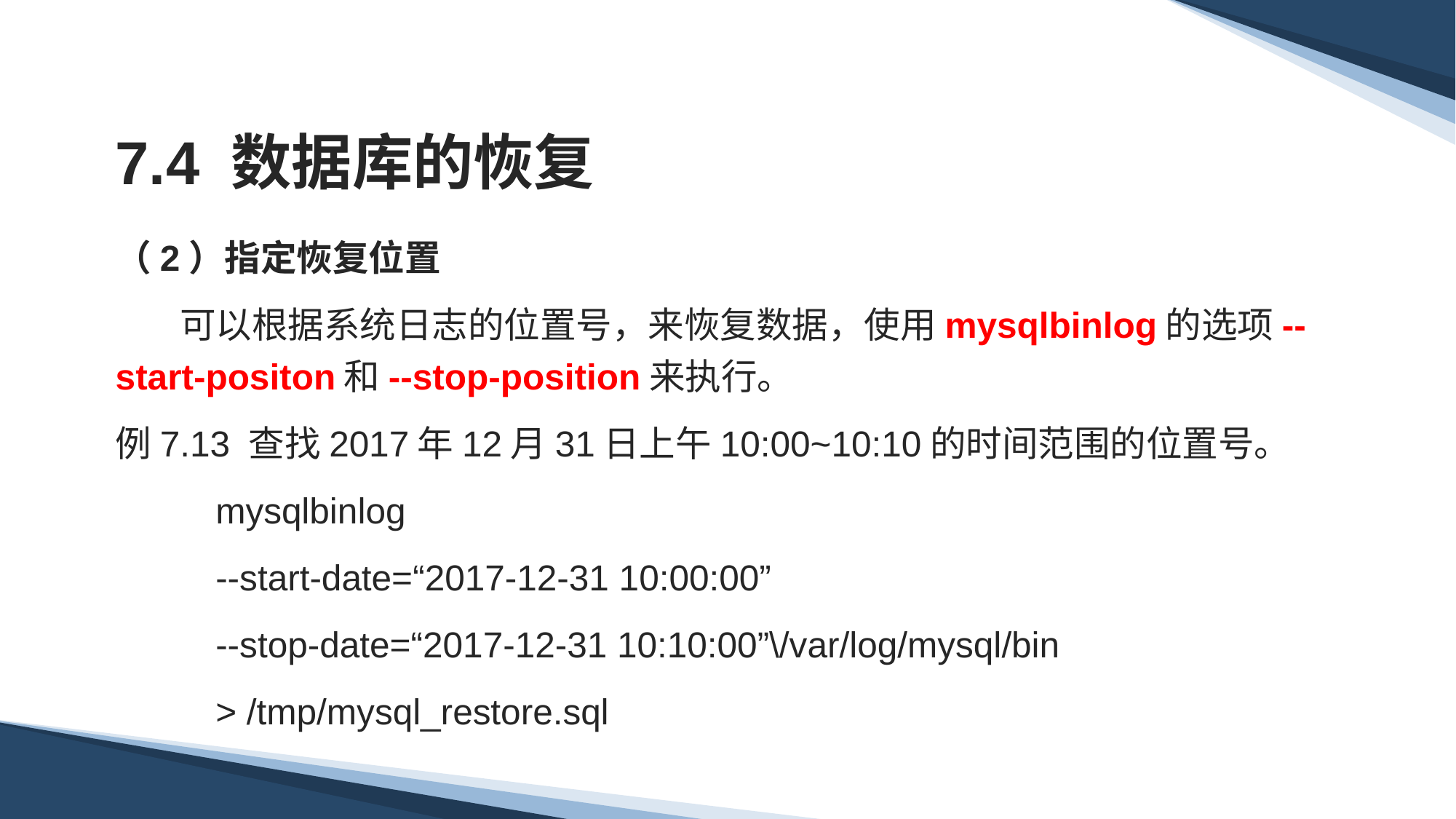

# 7.4 数据库的恢复
（2）指定恢复位置
       可以根据系统日志的位置号，来恢复数据，使用mysqlbinlog的选项--start-positon和--stop-position来执行。
例7.13 查找2017年12月31日上午10:00~10:10的时间范围的位置号。
          mysqlbinlog
          --start-date=“2017-12-31 10:00:00”
          --stop-date=“2017-12-31 10:10:00”\/var/log/mysql/bin
          > /tmp/mysql_restore.sql